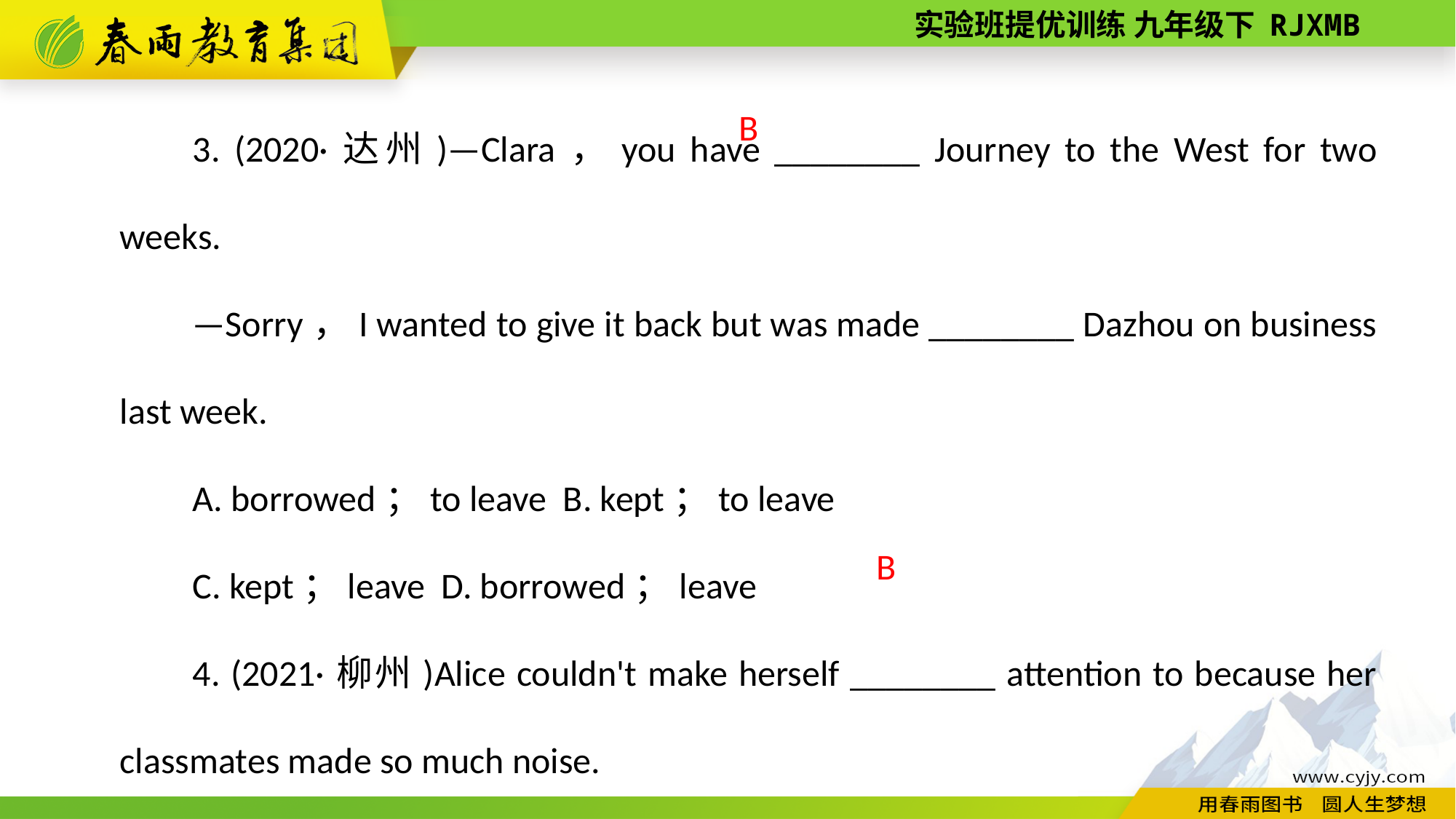

3. (2020·达州)—Clara，you have ________ Journey to the West for two weeks.
—Sorry，I wanted to give it back but was made ________ Dazhou on business last week.
A. borrowed；to leave  B. kept；to leave
C. kept；leave  D. borrowed；leave
4. (2021·柳州)Alice couldn't make herself ________ attention to because her classmates made so much noise.
A. pay  B. paid  C. paying
B
B